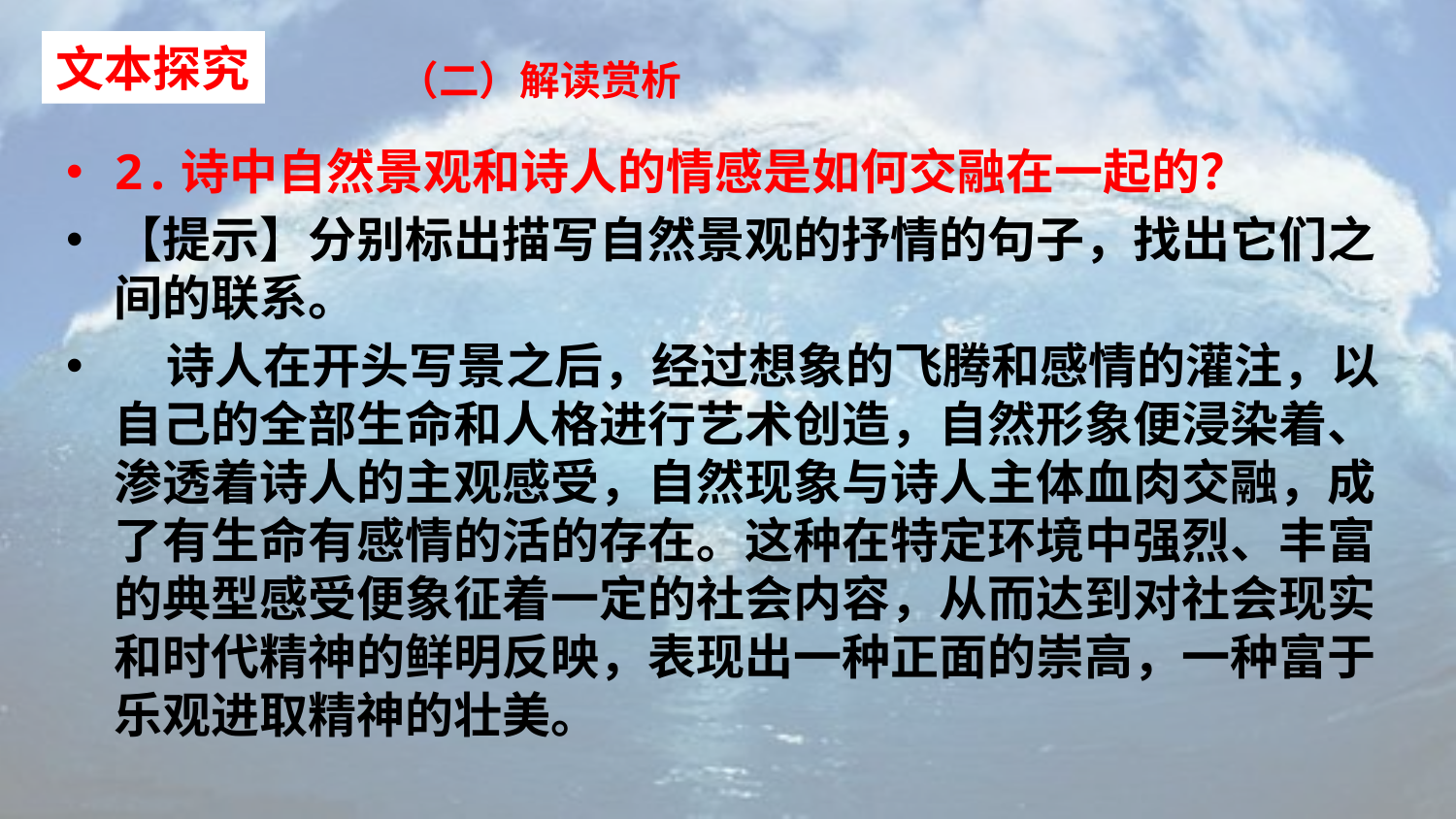

文本探究
（二）解读赏析
2.诗中自然景观和诗人的情感是如何交融在一起的？
【提示】分别标出描写自然景观的抒情的句子，找出它们之间的联系。
    诗人在开头写景之后，经过想象的飞腾和感情的灌注，以自己的全部生命和人格进行艺术创造，自然形象便浸染着、渗透着诗人的主观感受，自然现象与诗人主体血肉交融，成了有生命有感情的活的存在。这种在特定环境中强烈、丰富的典型感受便象征着一定的社会内容，从而达到对社会现实和时代精神的鲜明反映，表现出一种正面的崇高，一种富于乐观进取精神的壮美。